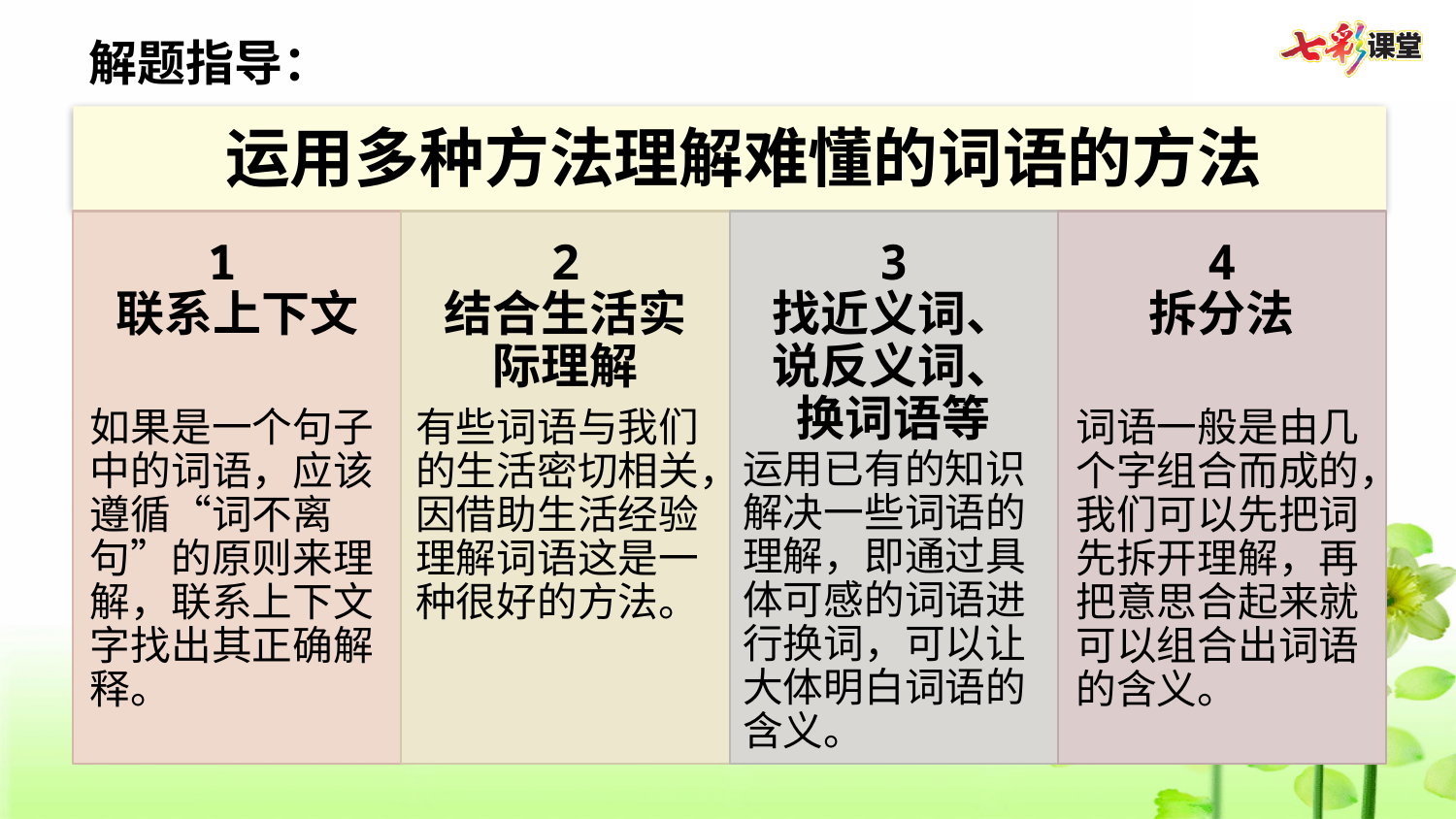

解题指导：

运用多种方法理解难懂的词语的方法

联系上下文
1
如果是一个句子中的词语，应该遵循“词不离句”的原则来理解，联系上下文字找出其正确解释。

结合生活实际理解
2
有些词语与我们的生活密切相关，因借助生活经验理解词语这是一种很好的方法。

找近义词、说反义词、换词语等
3
运用已有的知识解决一些词语的理解，即通过具体可感的词语进行换词，可以让大体明白词语的含义。

拆分法
4
词语一般是由几个字组合而成的，我们可以先把词先拆开理解，再把意思合起来就可以组合出词语的含义。